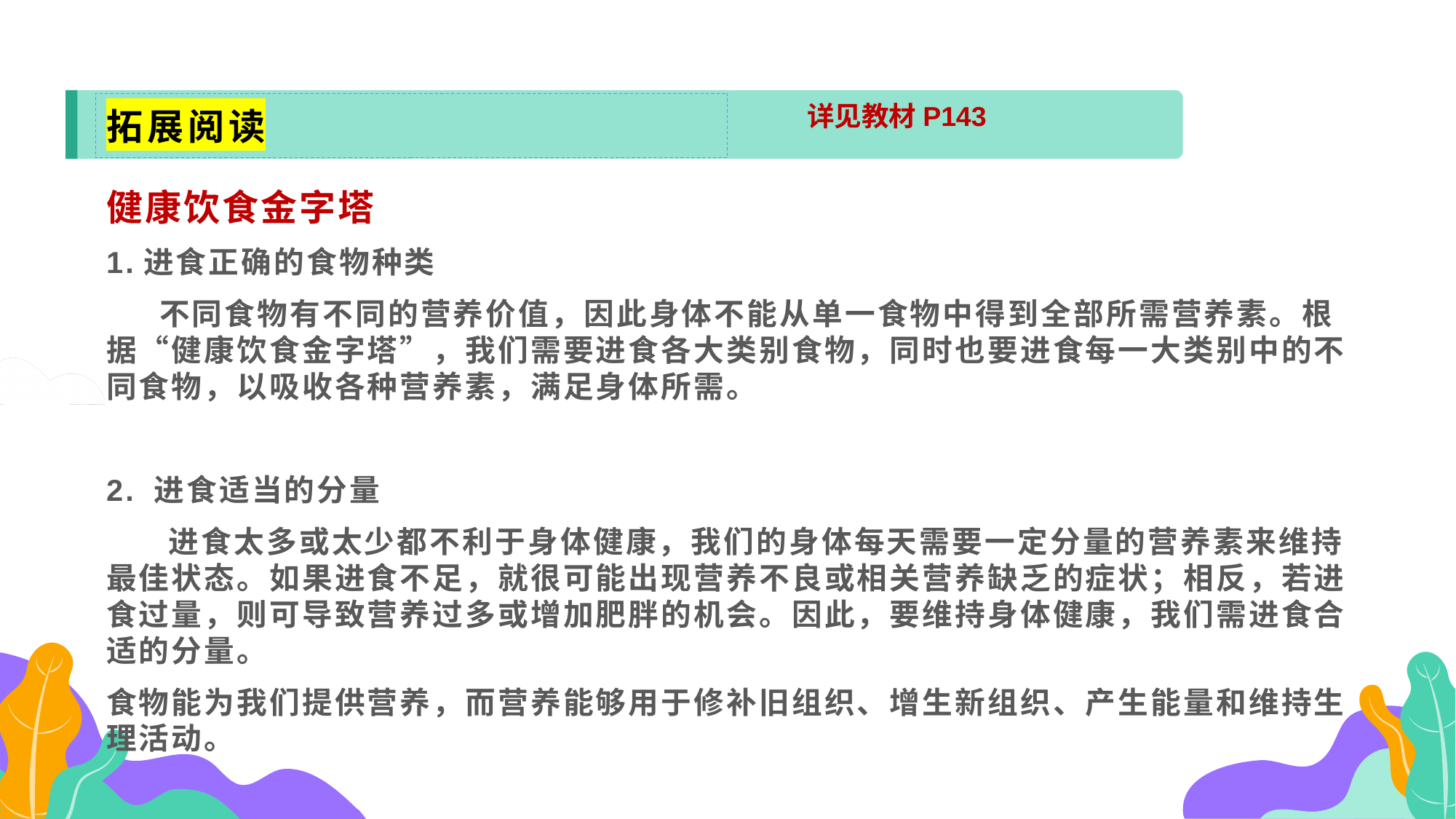

拓展阅读
详见教材P143
健康饮食金字塔
1.进食正确的食物种类
     不同食物有不同的营养价值，因此身体不能从单一食物中得到全部所需营养素。根据“健康饮食金字塔”，我们需要进食各大类别食物，同时也要进食每一大类别中的不同食物，以吸收各种营养素，满足身体所需。

2. 进食适当的分量
      进食太多或太少都不利于身体健康，我们的身体每天需要一定分量的营养素来维持最佳状态。如果进食不足，就很可能出现营养不良或相关营养缺乏的症状；相反，若进食过量，则可导致营养过多或增加肥胖的机会。因此，要维持身体健康，我们需进食合适的分量。
食物能为我们提供营养，而营养能够用于修补旧组织、增生新组织、产生能量和维持生理活动。